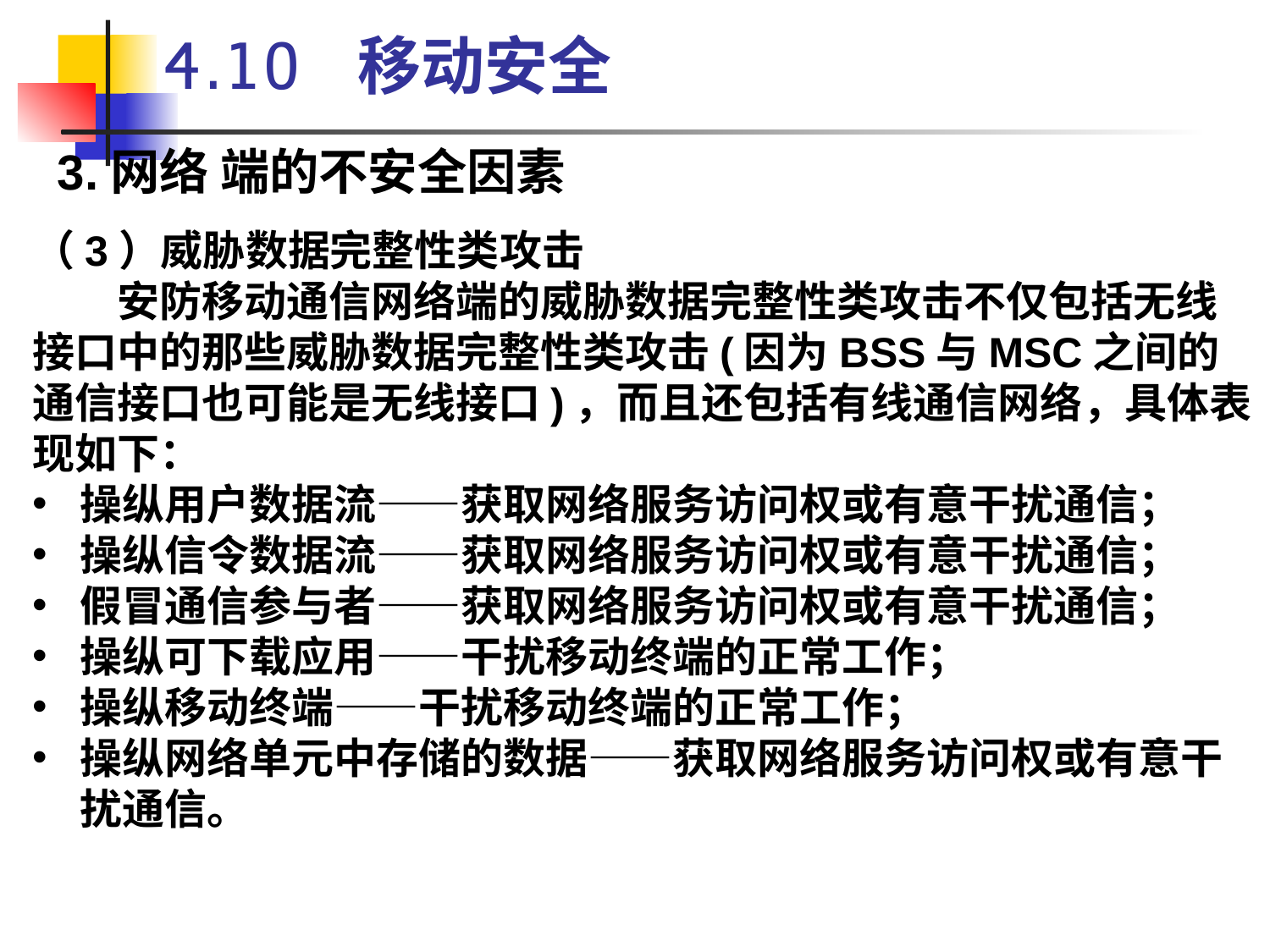

4.10  移动安全
3.网络 端的不安全因素
（3）威胁数据完整性类攻击
　　安防移动通信网络端的威胁数据完整性类攻击不仅包括无线接口中的那些威胁数据完整性类攻击(因为BSS与MSC之间的通信接口也可能是无线接口)，而且还包括有线通信网络，具体表现如下：
操纵用户数据流——获取网络服务访问权或有意干扰通信；
操纵信令数据流——获取网络服务访问权或有意干扰通信；
假冒通信参与者——获取网络服务访问权或有意干扰通信；
操纵可下载应用——干扰移动终端的正常工作；
操纵移动终端——干扰移动终端的正常工作；
操纵网络单元中存储的数据——获取网络服务访问权或有意干扰通信。